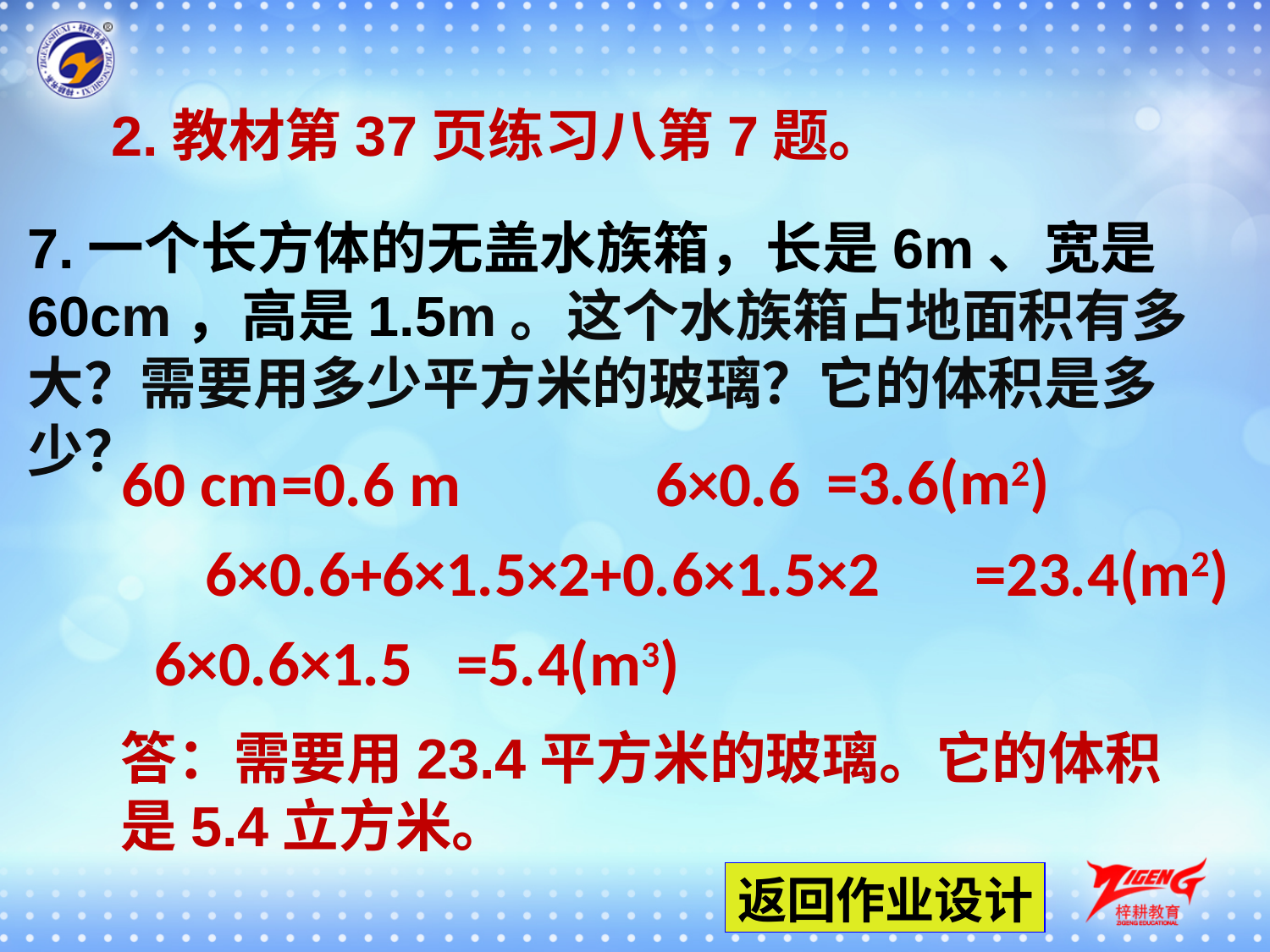

2.教材第37页练习八第7题。
7.一个长方体的无盖水族箱，长是6m、宽是60cm，高是1.5m。这个水族箱占地面积有多大？需要用多少平方米的玻璃？它的体积是多少？
=3.6(m2)
6×0.6
60 cm
=0.6 m
6×0.6+6×1.5×2+0.6×1.5×2
=23.4(m2)
=5.4(m3)
6×0.6×1.5
答：需要用23.4平方米的玻璃。它的体积是5.4立方米。

返回作业设计